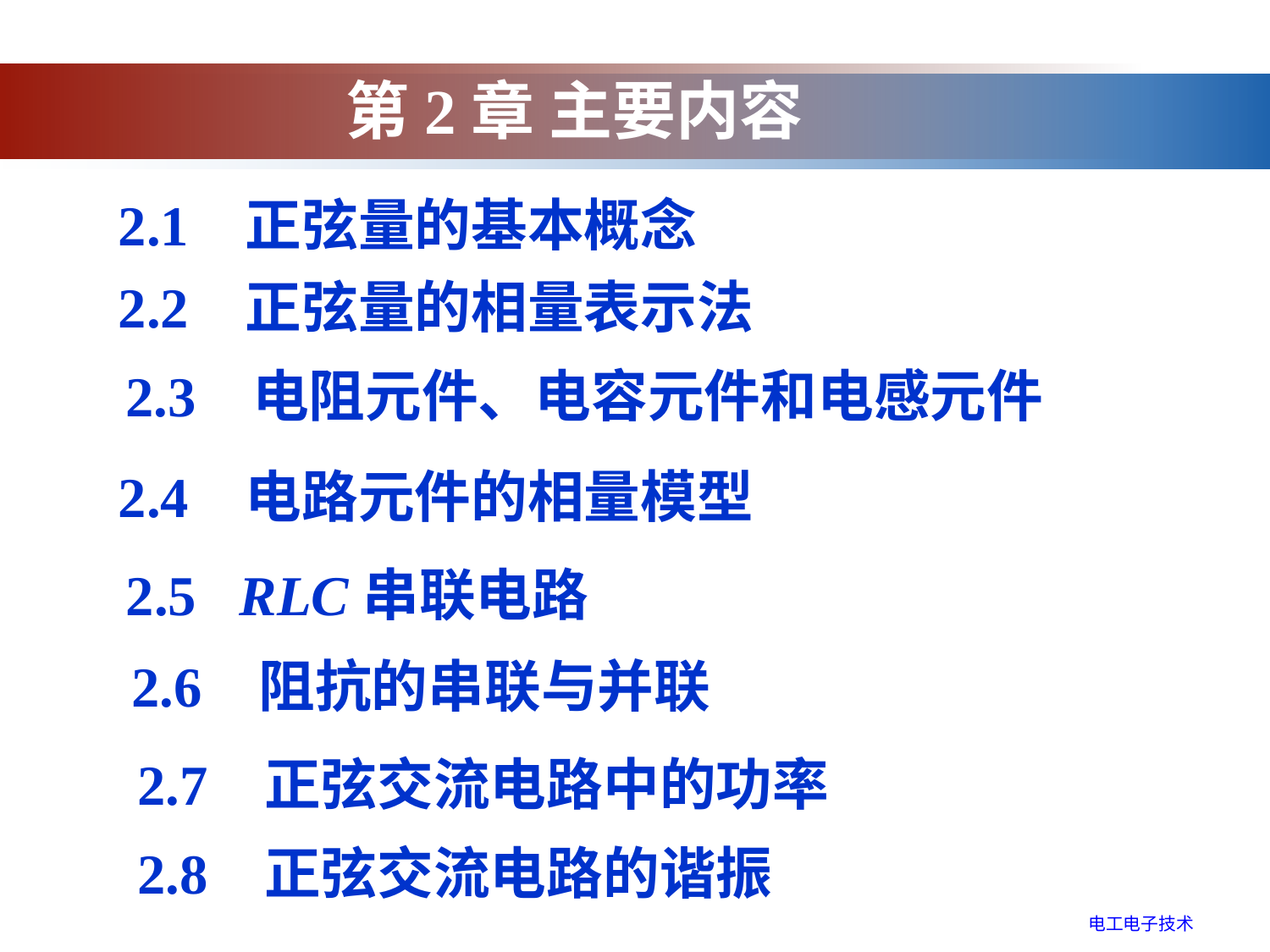

# 第2章 主要内容
2.1   正弦量的基本概念
2.2   正弦量的相量表示法
2.3   电阻元件、电容元件和电感元件
2.4   电路元件的相量模型
2.5   RLC串联电路
2.6   阻抗的串联与并联
2.7   正弦交流电路中的功率
2.8   正弦交流电路的谐振
电工电子技术